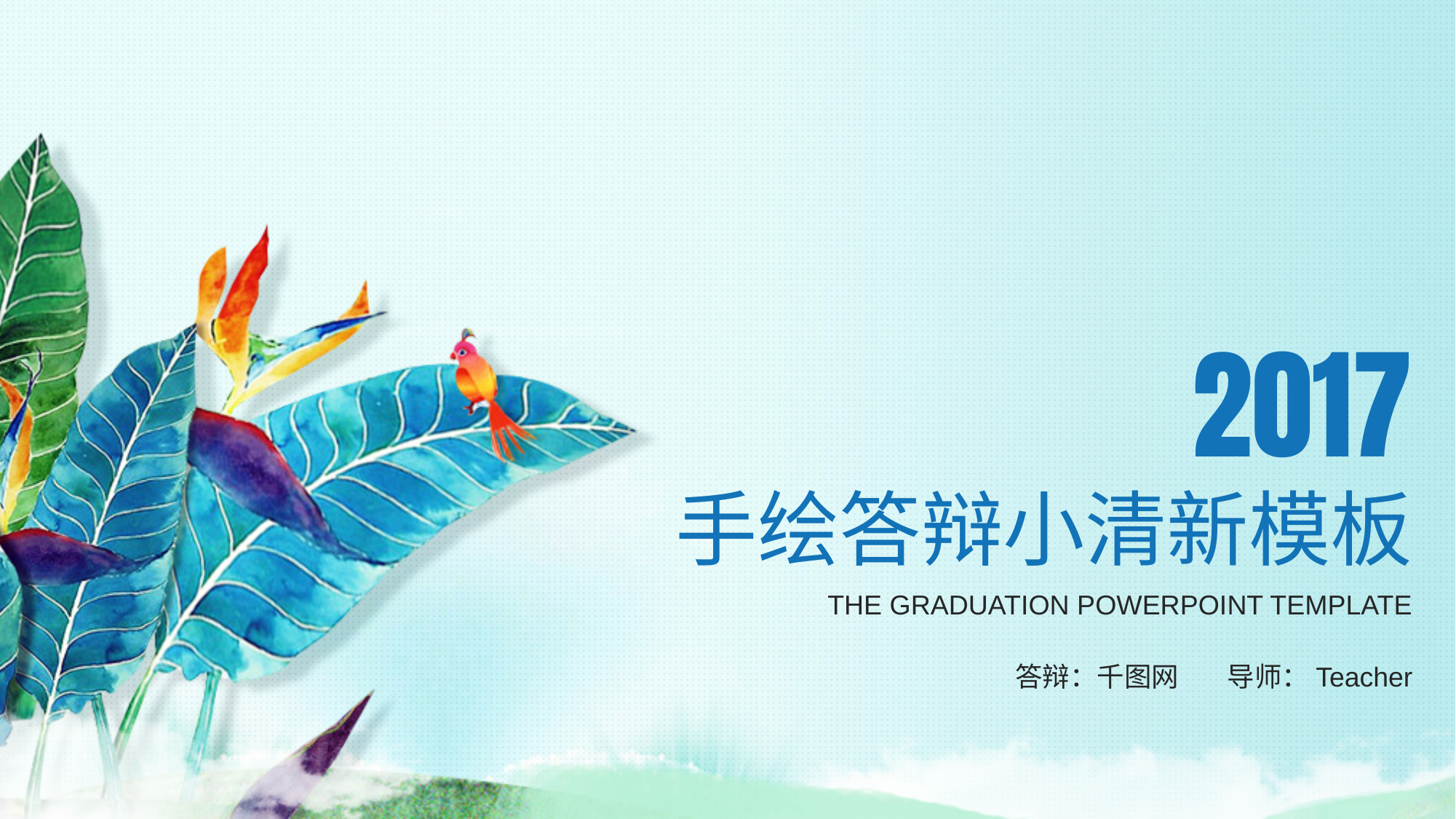

2017
手绘答辩小清新模板
THE GRADUATION POWERPOINT TEMPLATE
答辩：千图网
导师：Teacher